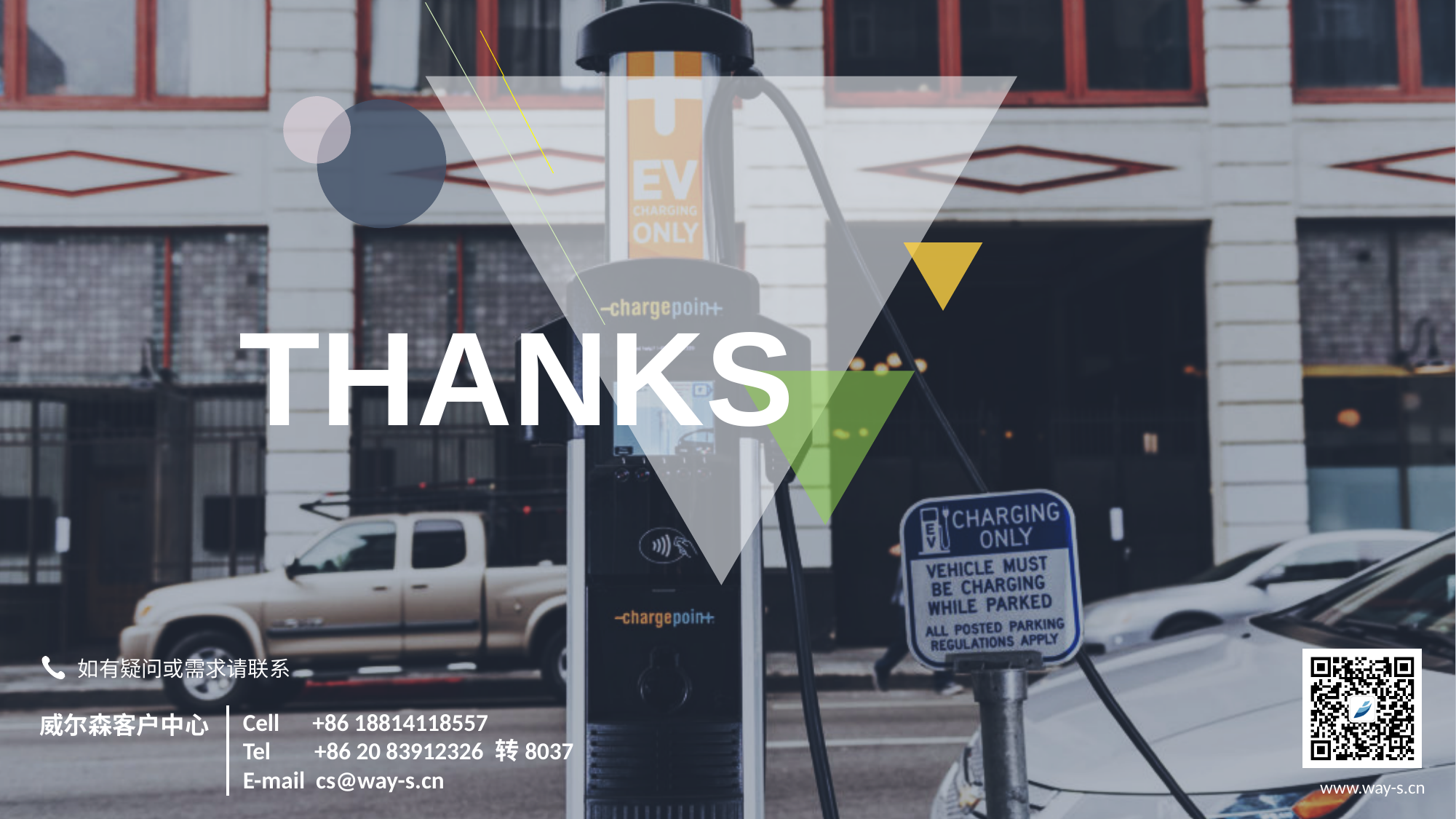

THANKS
 如有疑问或需求请联系

Cell      +86 18814118557
Tel        +86 20 83912326 转8037
E-mail  cs@way-s.cn
威尔森客户中心